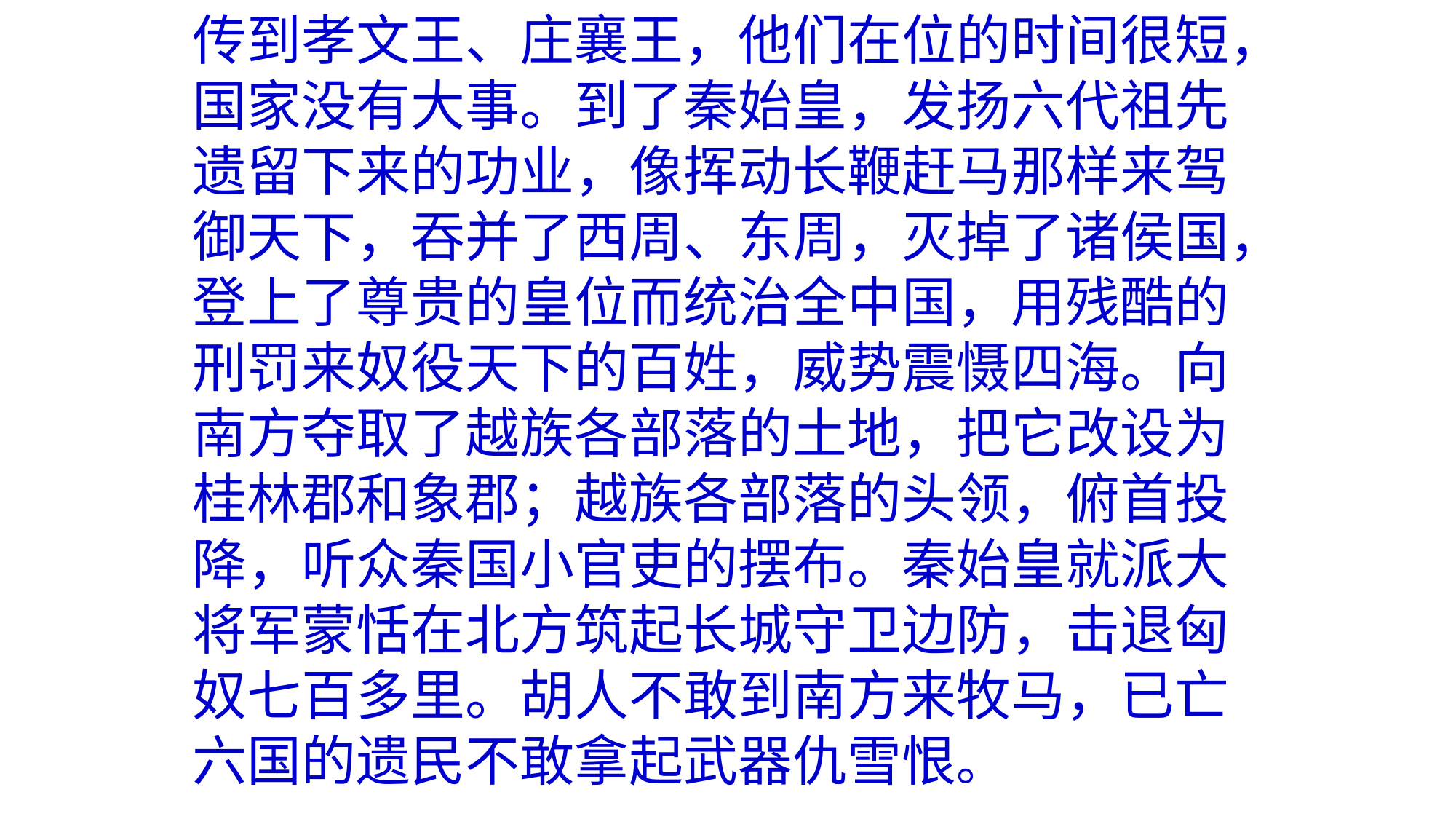

传到孝文王、庄襄王，他们在位的时间很短，国家没有大事。到了秦始皇，发扬六代祖先遗留下来的功业，像挥动长鞭赶马那样来驾御天下，吞并了西周、东周，灭掉了诸侯国，登上了尊贵的皇位而统治全中国，用残酷的刑罚来奴役天下的百姓，威势震慑四海。向南方夺取了越族各部落的土地，把它改设为桂林郡和象郡；越族各部落的头领，俯首投降，听众秦国小官吏的摆布。秦始皇就派大将军蒙恬在北方筑起长城守卫边防，击退匈奴七百多里。胡人不敢到南方来牧马，已亡六国的遗民不敢拿起武器仇雪恨。